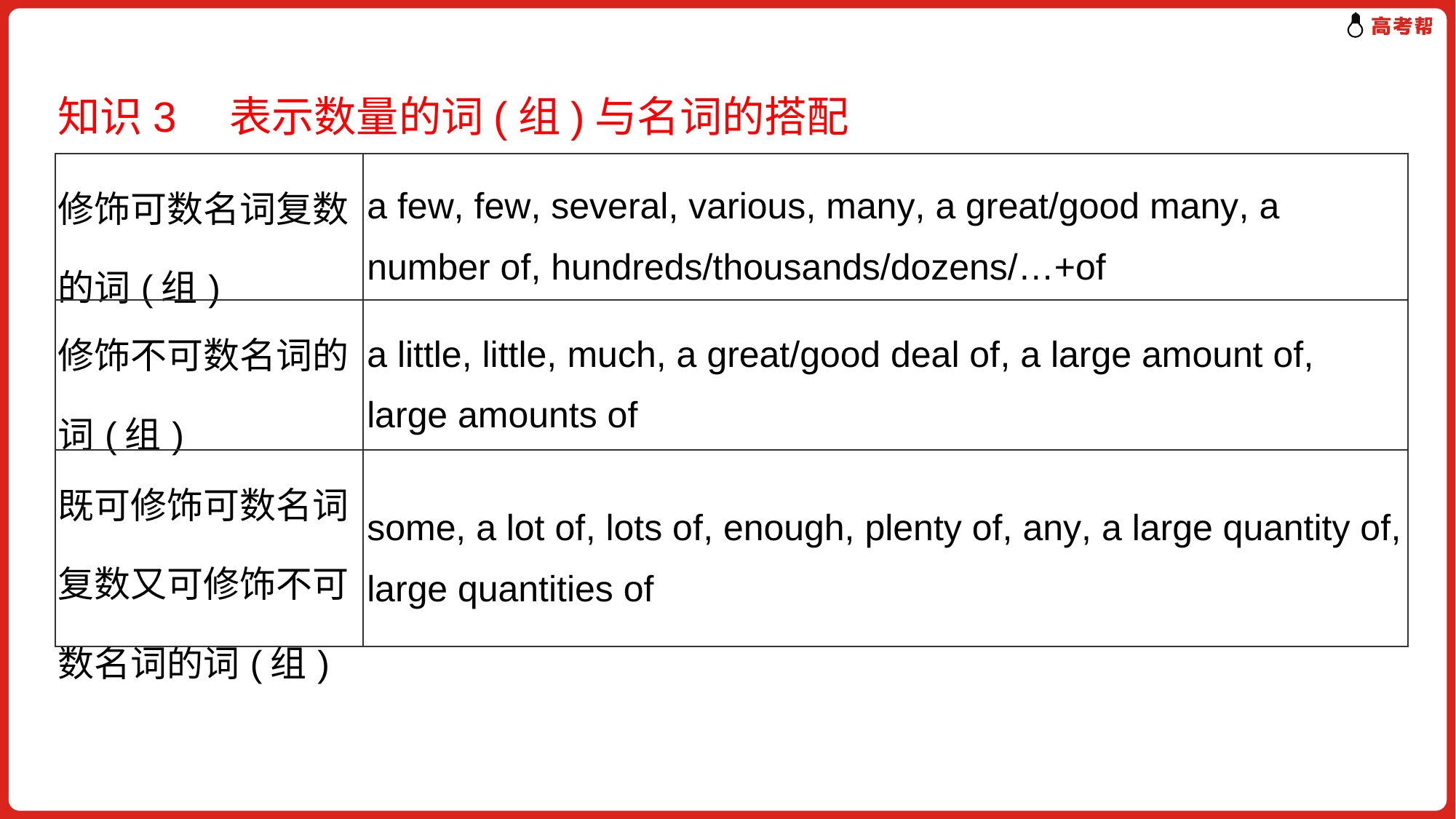

知识3　表示数量的词(组)与名词的搭配
| 修饰可数名词复数的词(组) | a few, few, several, various, many, a great/good many, a number of, hundreds/thousands/dozens/…+of |
| --- | --- |
| 修饰不可数名词的词(组) | a little, little, much, a great/good deal of, a large amount of, large amounts of |
| 既可修饰可数名词复数又可修饰不可数名词的词(组) | some, a lot of, lots of, enough, plenty of, any, a large quantity of, large quantities of |